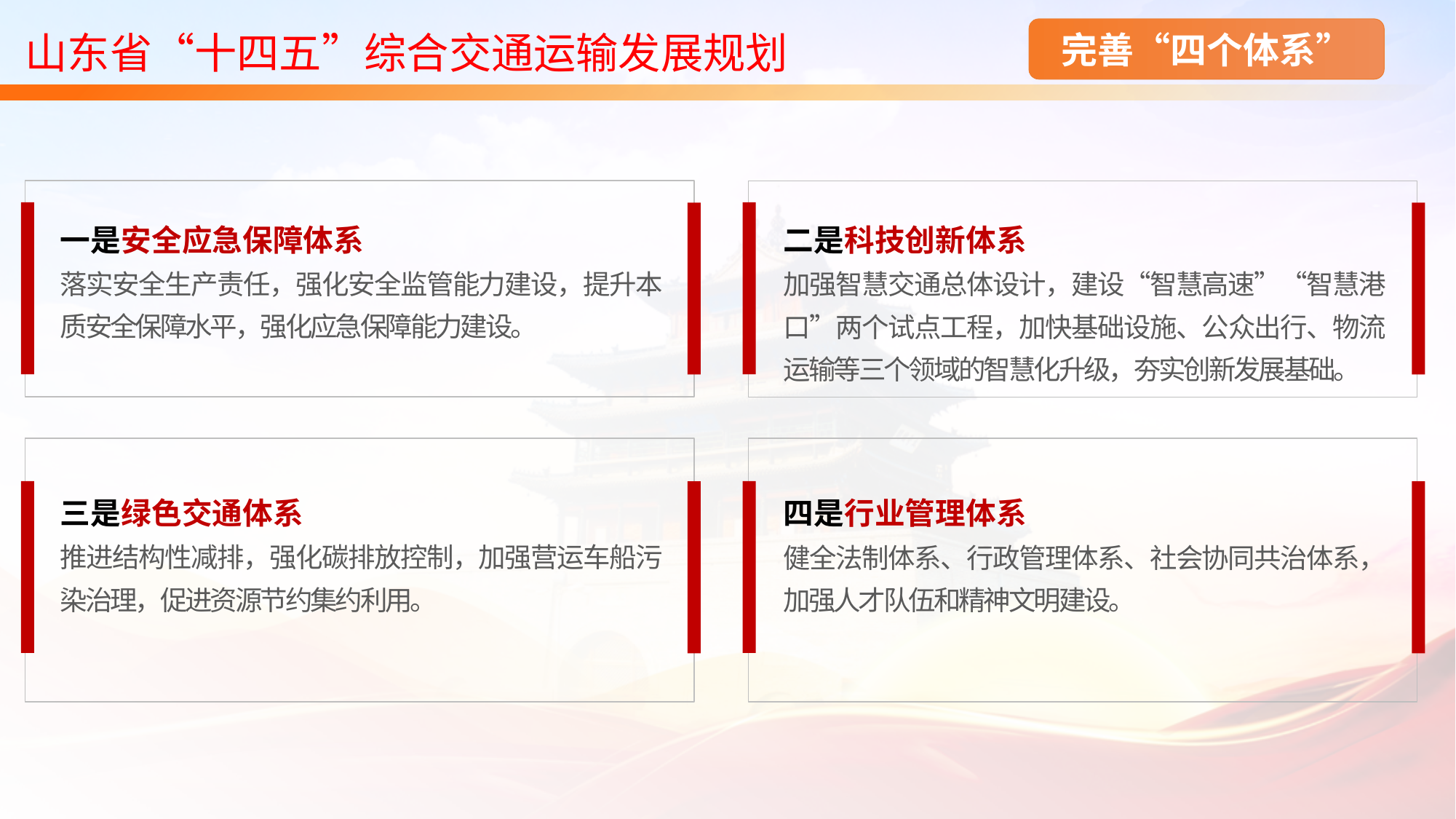

山东省“十四五”综合交通运输发展规划
完善“四个体系”

一是安全应急保障体系
落实安全生产责任，强化安全监管能力建设，提升本质安全保障水平，强化应急保障能力建设。

二是科技创新体系
加强智慧交通总体设计，建设“智慧高速”“智慧港口”两个试点工程，加快基础设施、公众出行、物流运输等三个领域的智慧化升级，夯实创新发展基础。

三是绿色交通体系
推进结构性减排，强化碳排放控制，加强营运车船污染治理，促进资源节约集约利用。

四是行业管理体系
健全法制体系、行政管理体系、社会协同共治体系，加强人才队伍和精神文明建设。